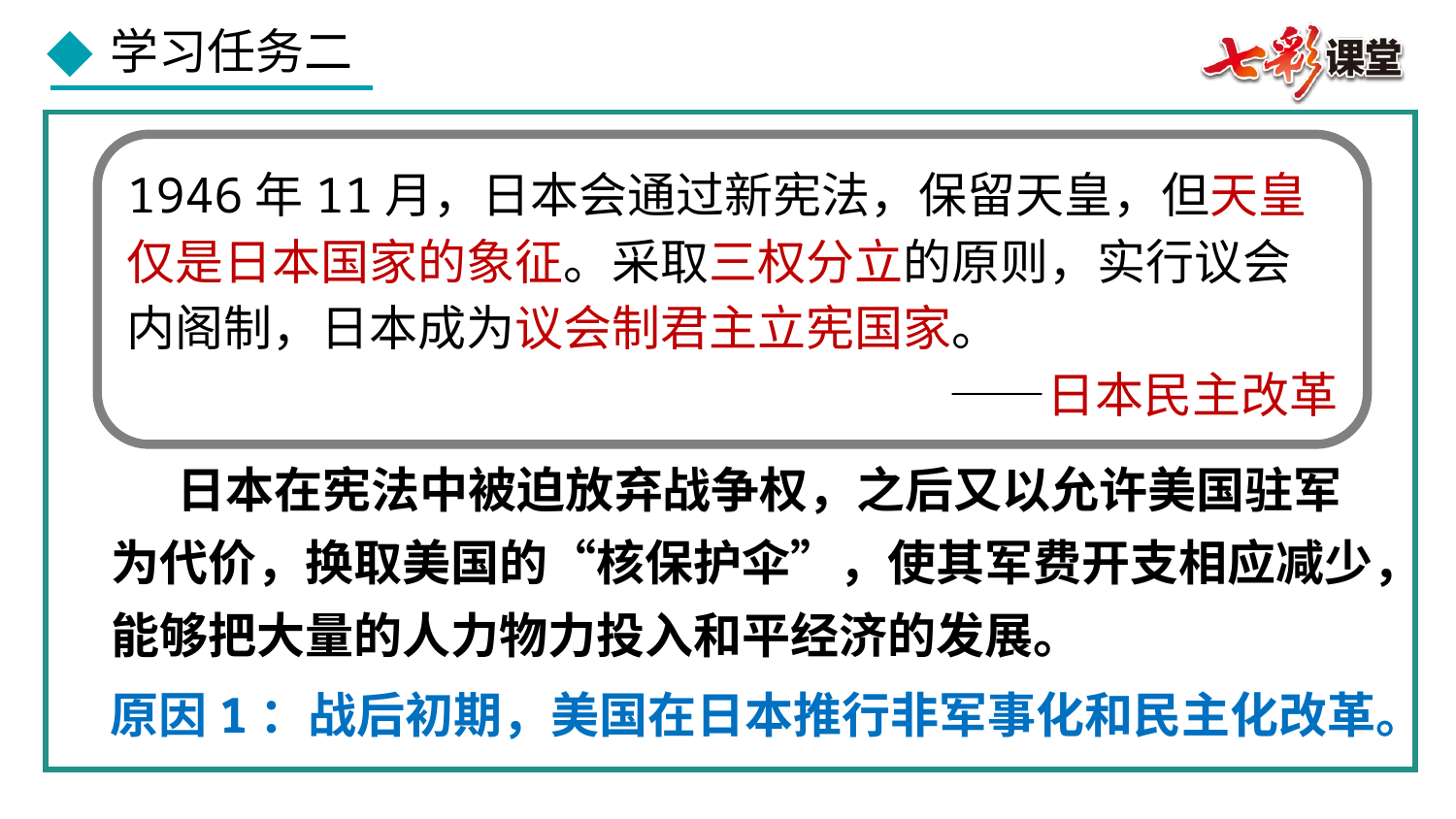

1946年11月，日本会通过新宪法，保留天皇，但天皇仅是日本国家的象征。采取三权分立的原则，实行议会内阁制，日本成为议会制君主立宪国家。
　　　　　　　           ——日本民主改革
     日本在宪法中被迫放弃战争权，之后又以允许美国驻军为代价，换取美国的“核保护伞”，使其军费开支相应减少，能够把大量的人力物力投入和平经济的发展。
原因1：战后初期，美国在日本推行非军事化和民主化改革。